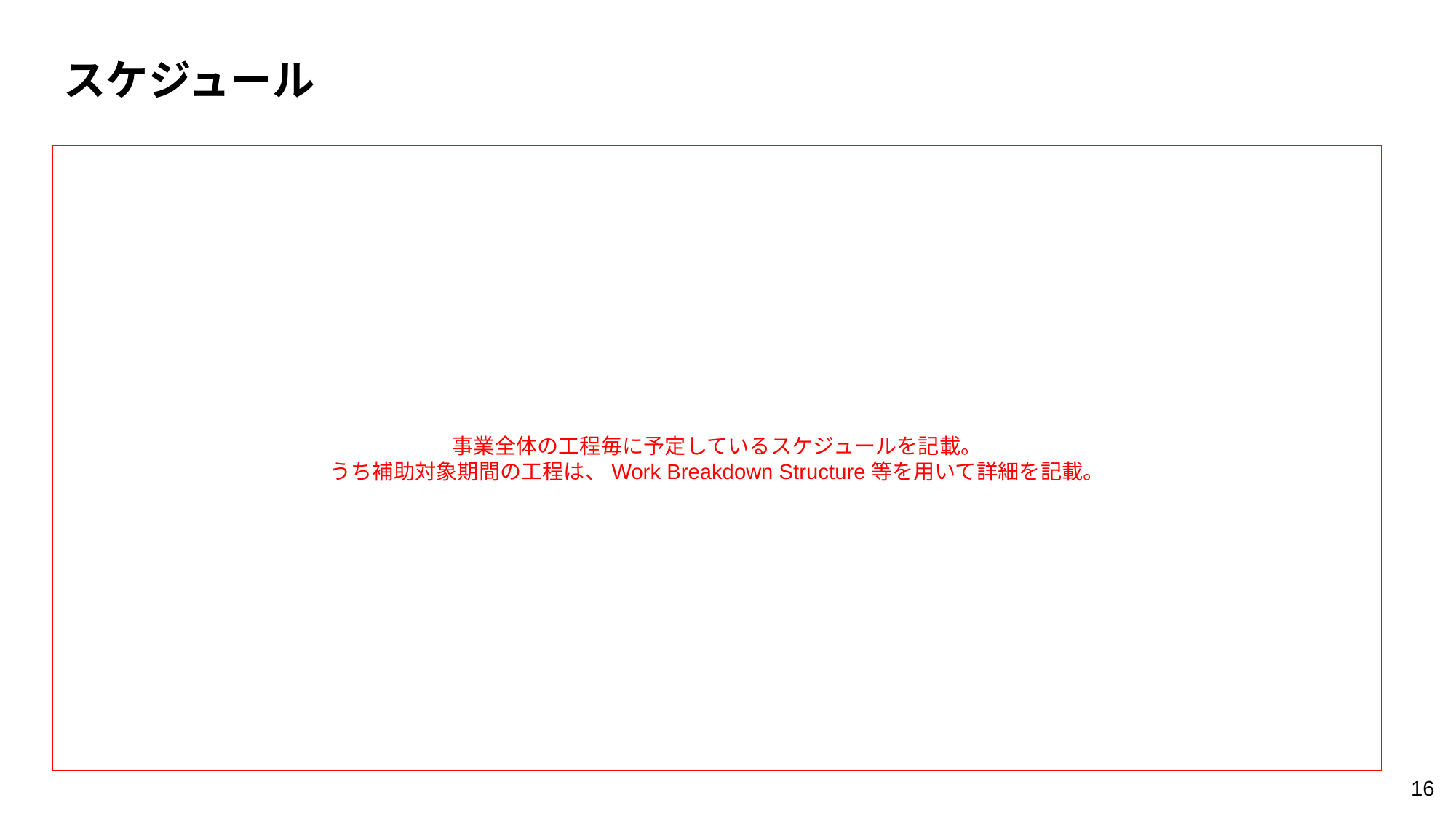

# スケジュール
事業全体の工程毎に予定しているスケジュールを記載。
うち補助対象期間の工程は、Work Breakdown Structure等を用いて詳細を記載。
16